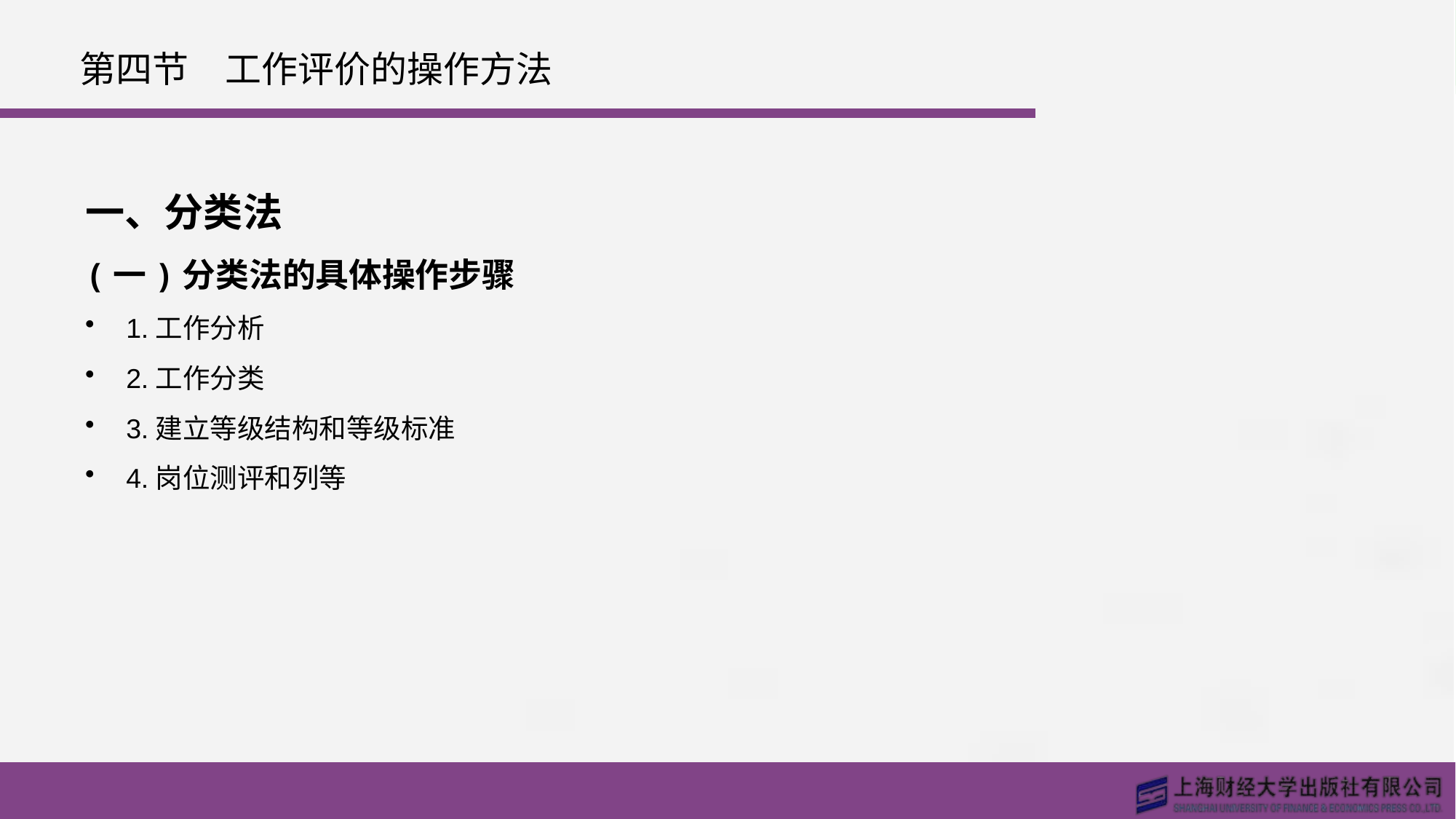

# 第四节　工作评价的操作方法
一、分类法
(一)分类法的具体操作步骤
1.工作分析
2.工作分类
3.建立等级结构和等级标准
4.岗位测评和列等